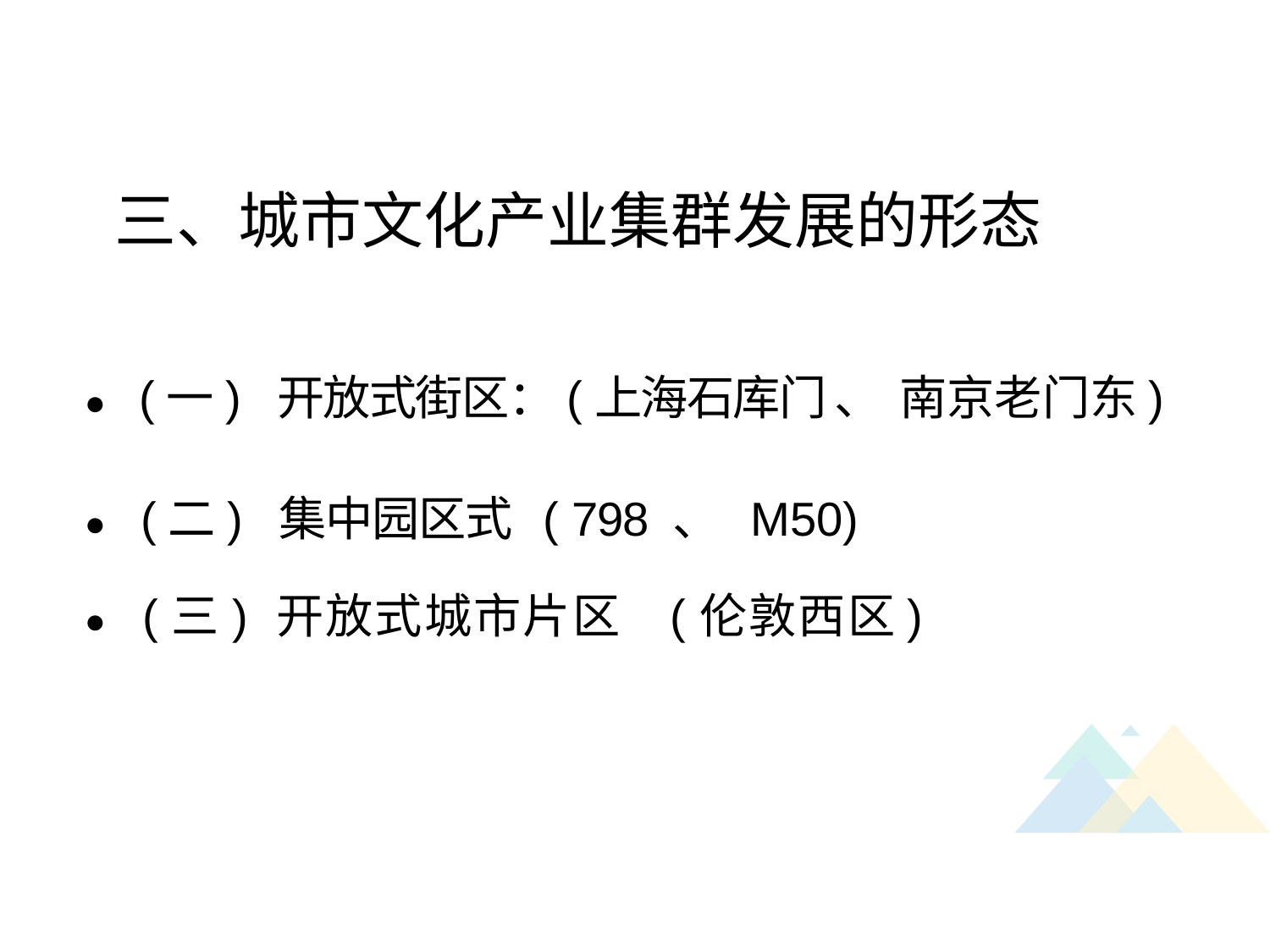

三、城市文化产业集群发展的形态

●    (一)  开放式街区：(上海石库门 、  南京老门东)

●    (二)  集中园区式  ( 798 、  M50)
●   (三) 开放式城市片区   (伦敦西区)